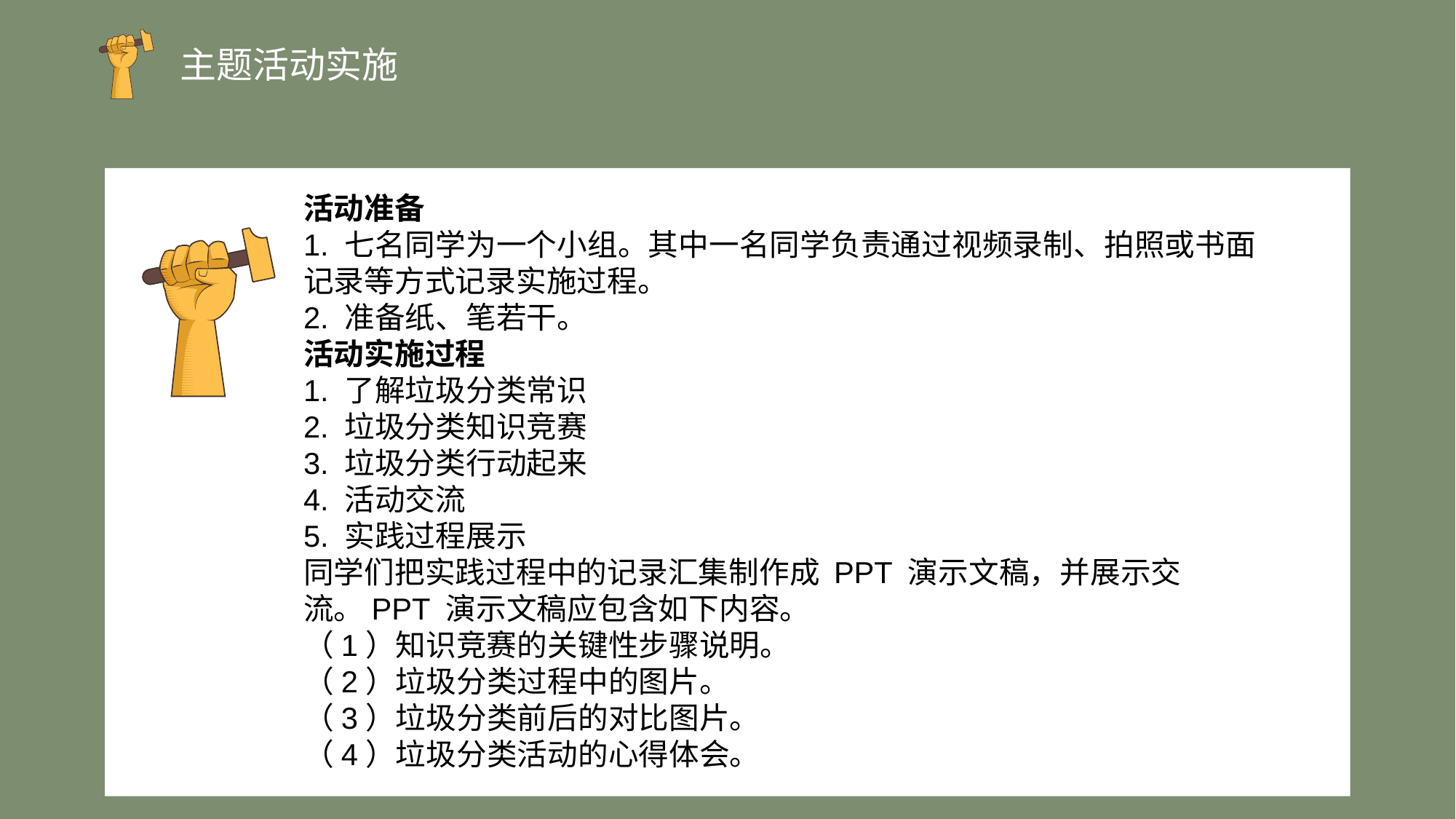

主题活动实施

活动准备
1. 七名同学为一个小组。其中一名同学负责通过视频录制、拍照或书面记录等方式记录实施过程。
2. 准备纸、笔若干。
活动实施过程
1. 了解垃圾分类常识
2. 垃圾分类知识竞赛
3. 垃圾分类行动起来
4. 活动交流
5. 实践过程展示
同学们把实践过程中的记录汇集制作成 PPT 演示文稿，并展示交流。PPT 演示文稿应包含如下内容。
（1）知识竞赛的关键性步骤说明。
（2）垃圾分类过程中的图片。
（3）垃圾分类前后的对比图片。
（4）垃圾分类活动的心得体会。